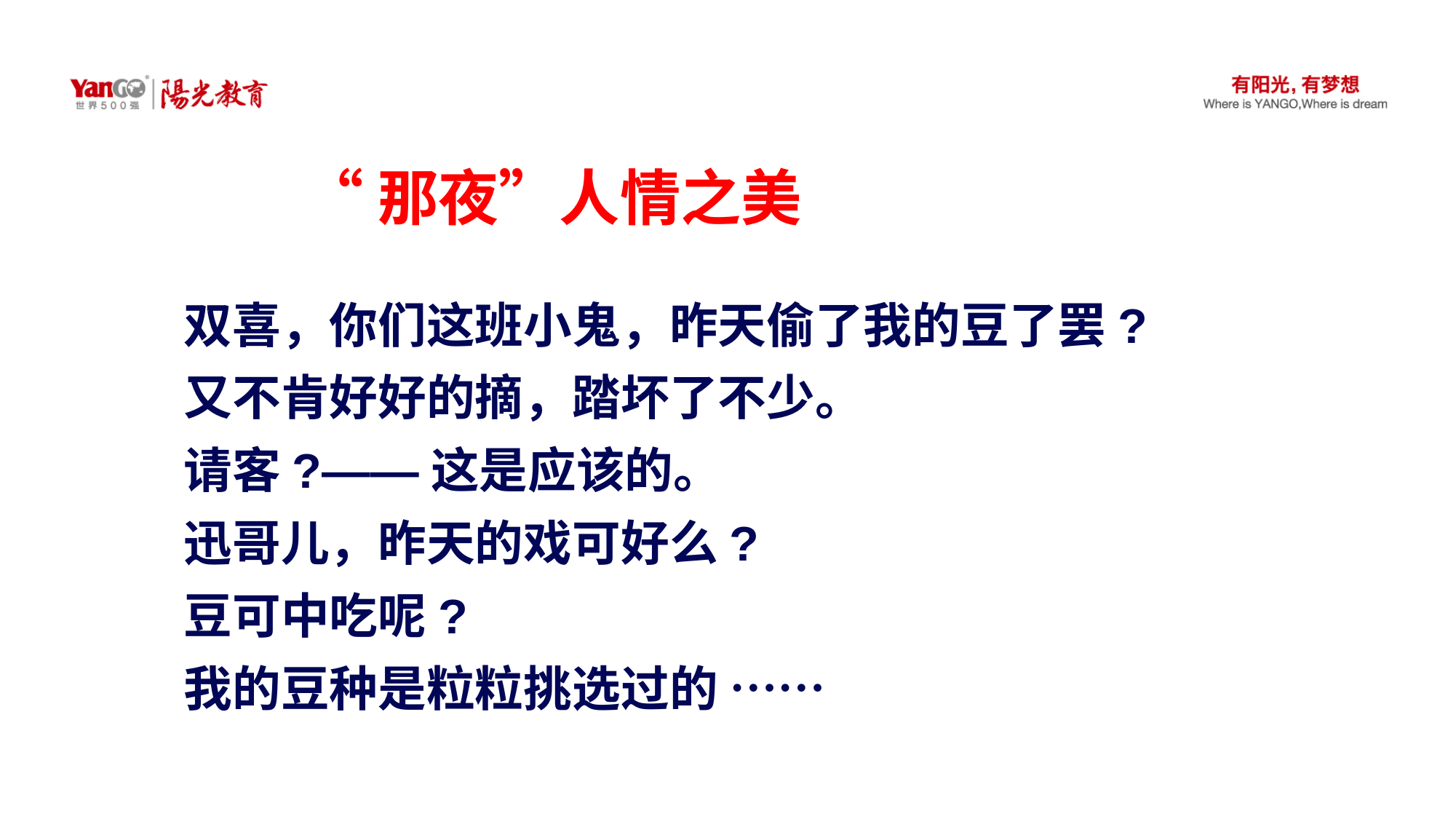

# “那夜”人情之美
双喜，你们这班小鬼，昨天偷了我的豆了罢?又不肯好好的摘，踏坏了不少。
请客?——这是应该的。
迅哥儿，昨天的戏可好么?
豆可中吃呢?
我的豆种是粒粒挑选过的 ……